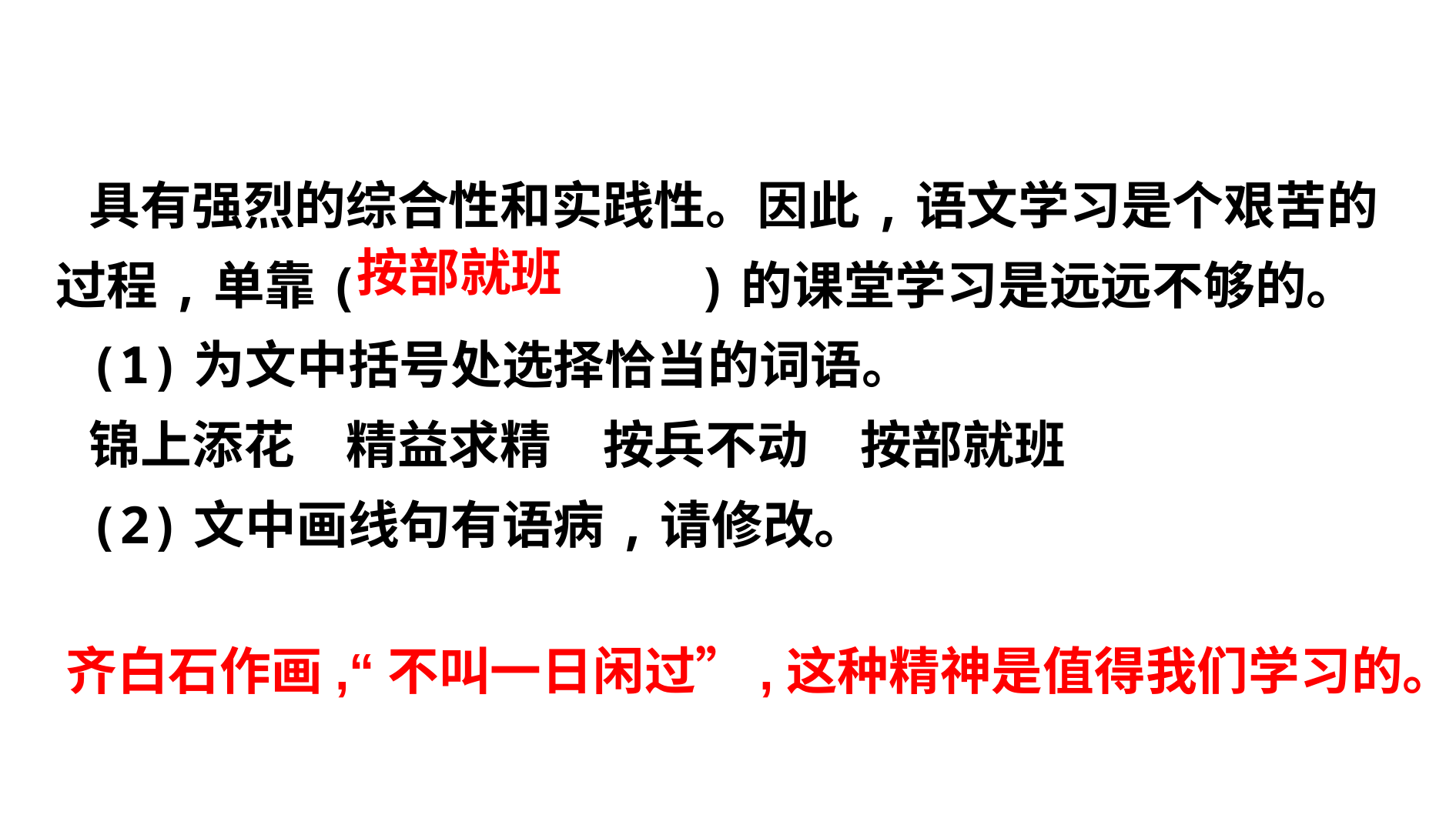

具有强烈的综合性和实践性。因此,语文学习是个艰苦的过程,单靠(           )的课堂学习是远远不够的。
(1)为文中括号处选择恰当的词语。
锦上添花　精益求精　按兵不动　按部就班
(2)文中画线句有语病,请修改。

 按部就班
齐白石作画,“不叫一日闲过”,这种精神是值得我们学习的。